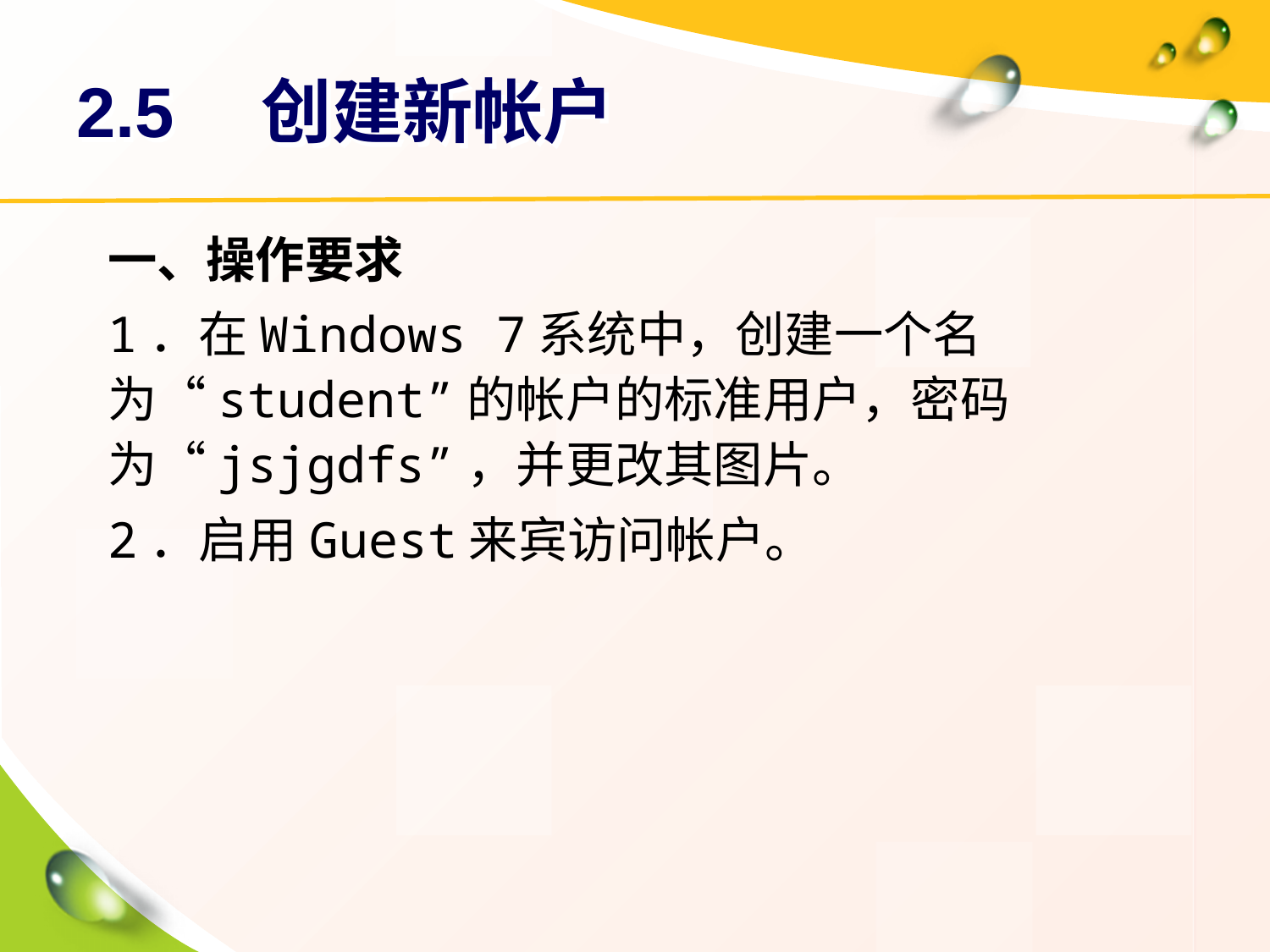

# 2.5　创建新帐户
一、操作要求
1．在Windows 7系统中，创建一个名为“student”的帐户的标准用户，密码为“jsjgdfs”，并更改其图片。
2．启用Guest来宾访问帐户。